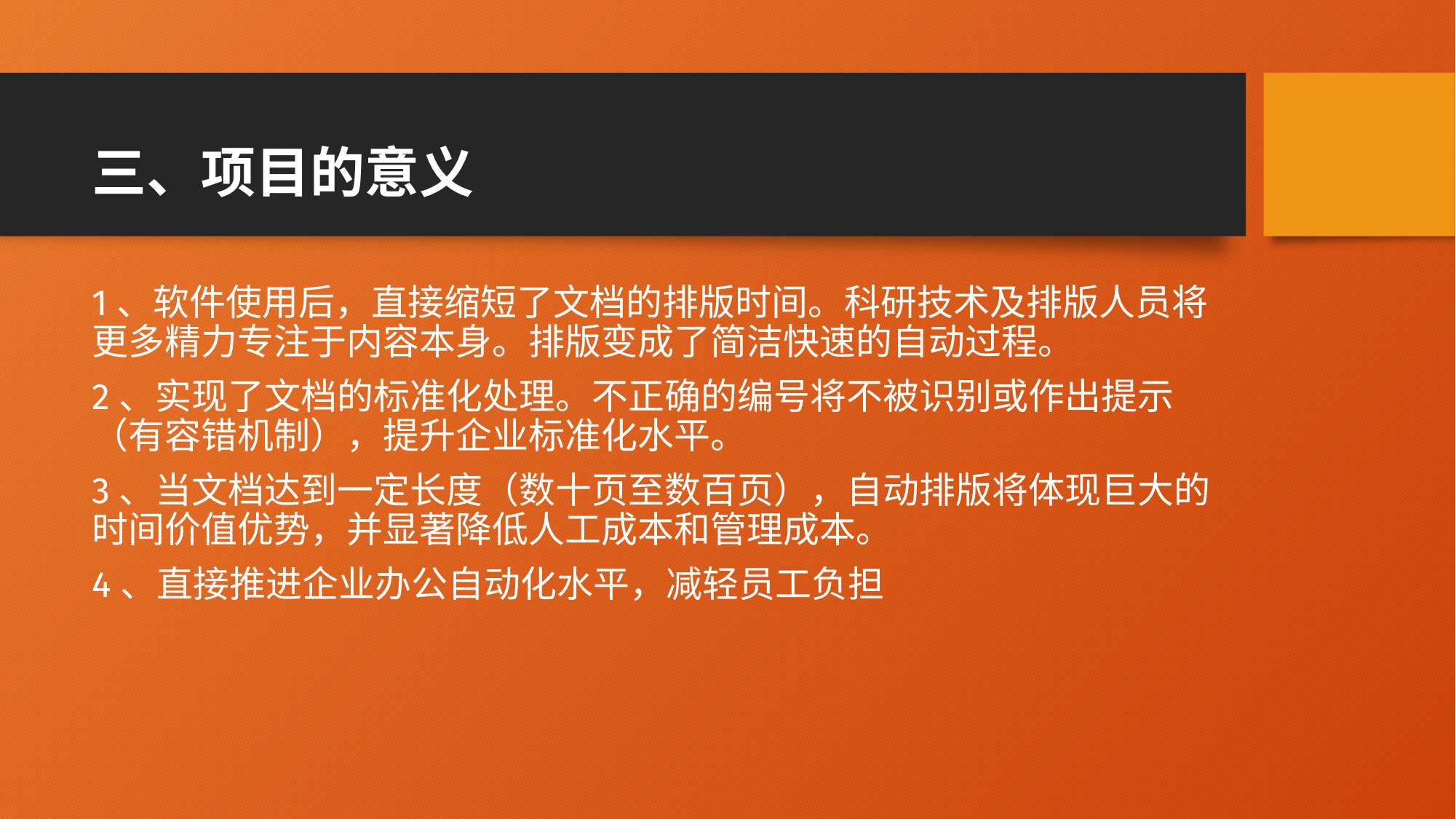

# 三、项目的意义
1、软件使用后，直接缩短了文档的排版时间。科研技术及排版人员将更多精力专注于内容本身。排版变成了简洁快速的自动过程。
2、实现了文档的标准化处理。不正确的编号将不被识别或作出提示（有容错机制），提升企业标准化水平。
3、当文档达到一定长度（数十页至数百页），自动排版将体现巨大的时间价值优势，并显著降低人工成本和管理成本。
4、直接推进企业办公自动化水平，减轻员工负担